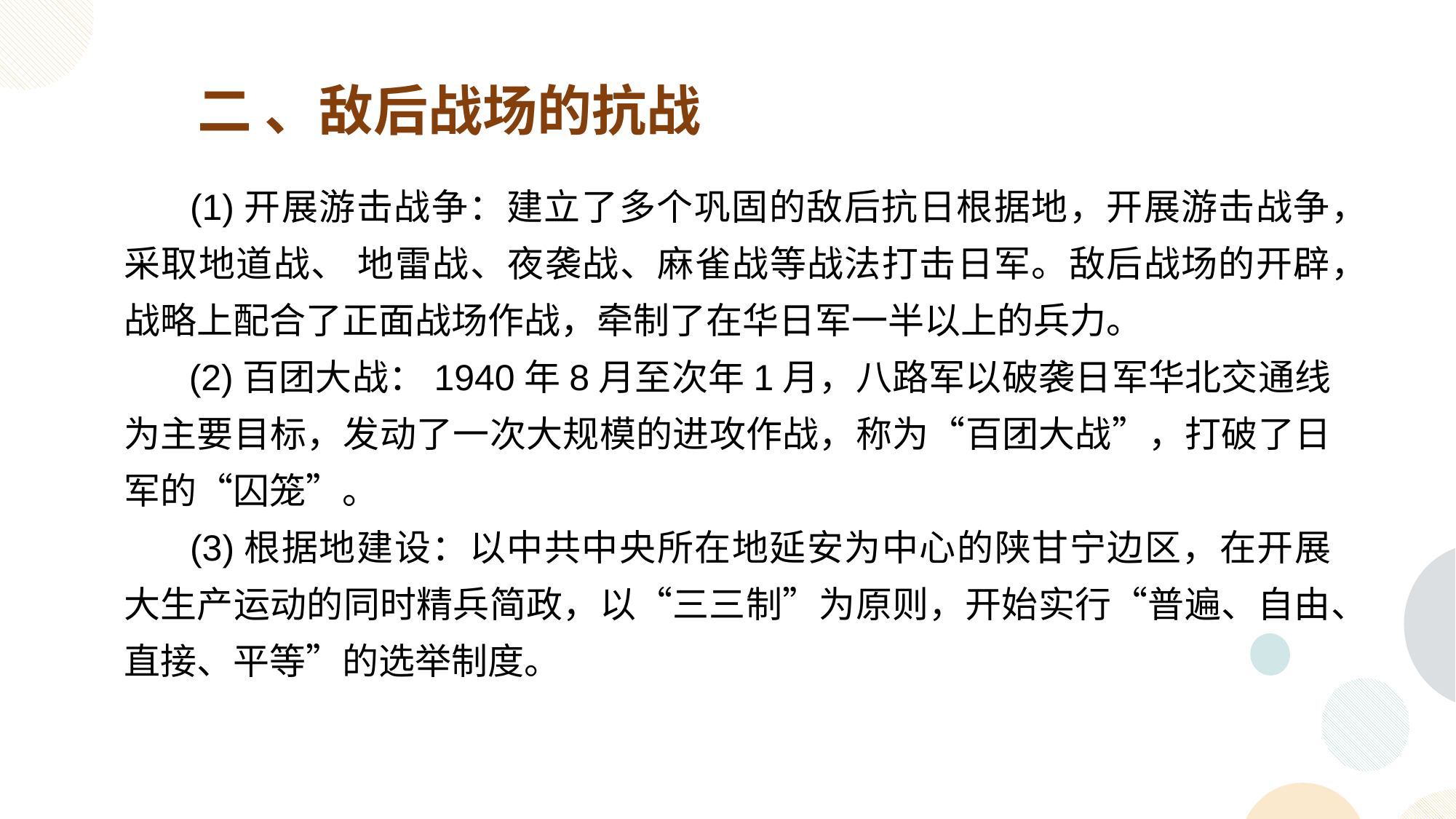

二 、敌后战场的抗战
 (1)开展游击战争：建立了多个巩固的敌后抗日根据地，开展游击战争，采取地道战、 地雷战、夜袭战、麻雀战等战法打击日军。敌后战场的开辟，战略上配合了正面战场作战，牵制了在华日军一半以上的兵力。
 (2)百团大战：1940年8月至次年1月，八路军以破袭日军华北交通线为主要目标，发动了一次大规模的进攻作战，称为“百团大战”，打破了日军的“囚笼”。
 (3)根据地建设：以中共中央所在地延安为中心的陕甘宁边区，在开展大生产运动的同时精兵简政，以“三三制”为原则，开始实行“普遍、自由、直接、平等”的选举制度。